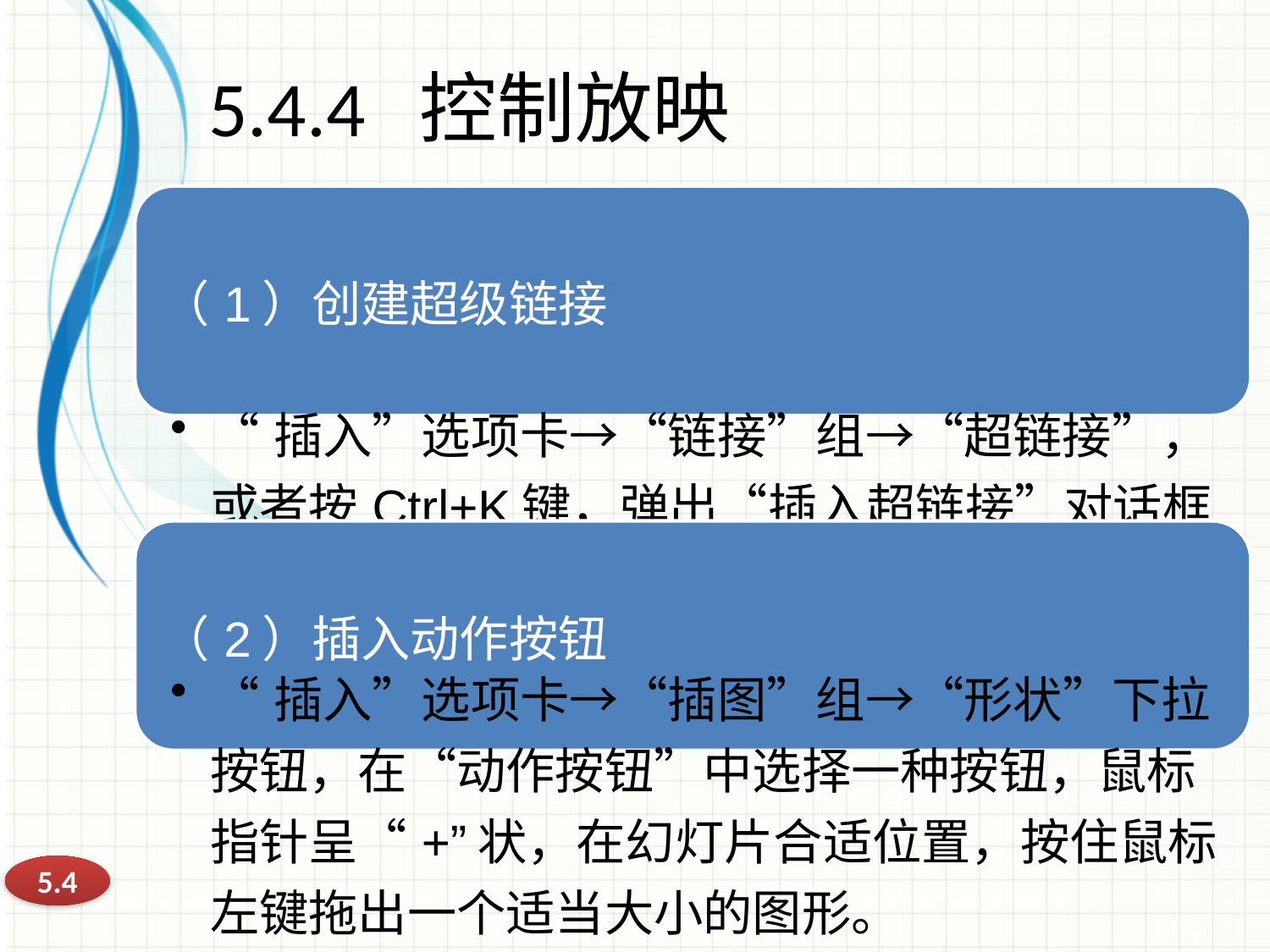

# 5.4.4  控制放映
（1）创建超级链接
“插入”选项卡→“链接”组→“超链接”，或者按Ctrl+K键，弹出“插入超链接”对话框
（2）插入动作按钮